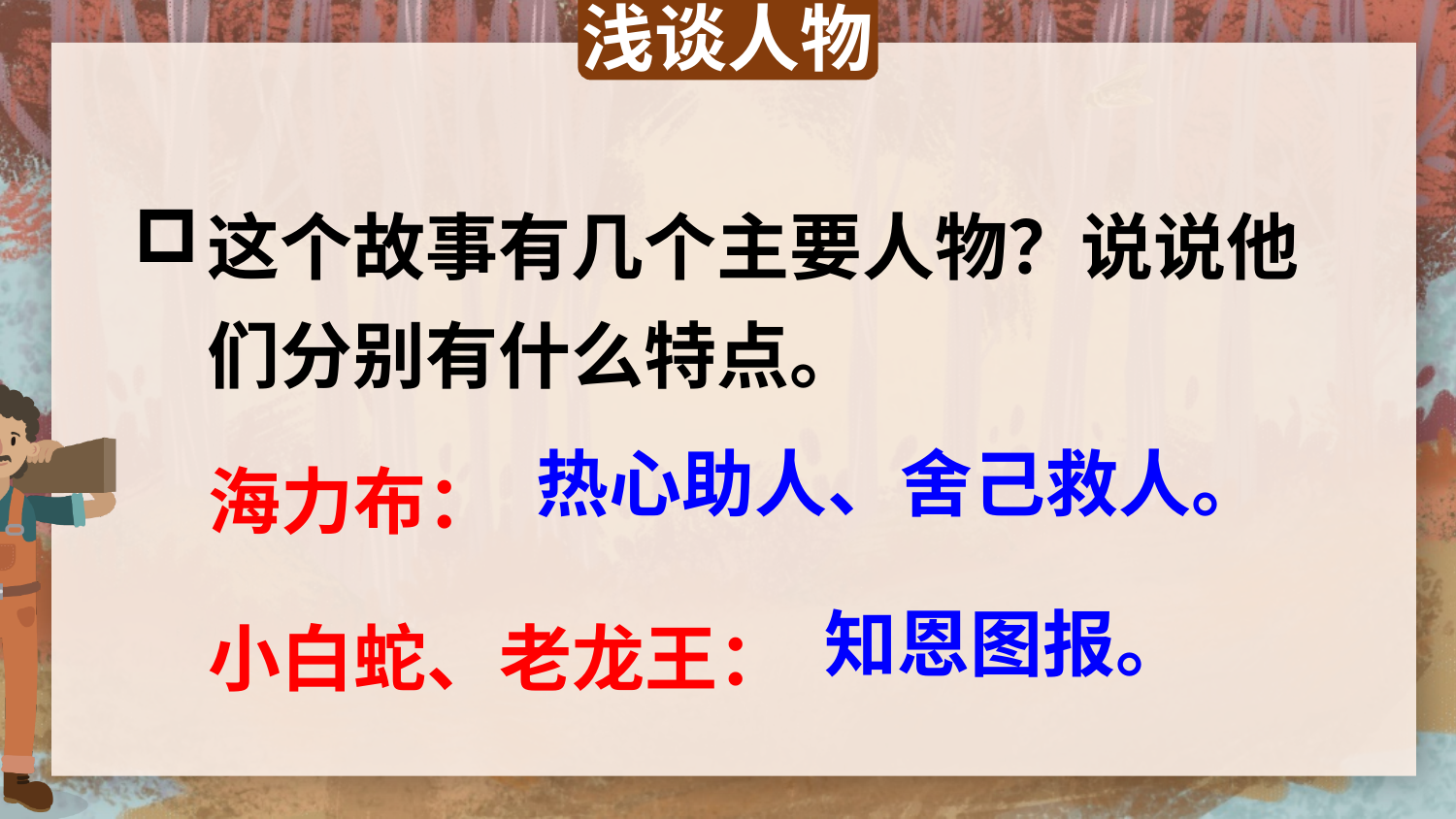

浅谈人物
这个故事有几个主要人物？说说他们分别有什么特点。
海力布：
小白蛇、老龙王：
热心助人、舍己救人。
知恩图报。